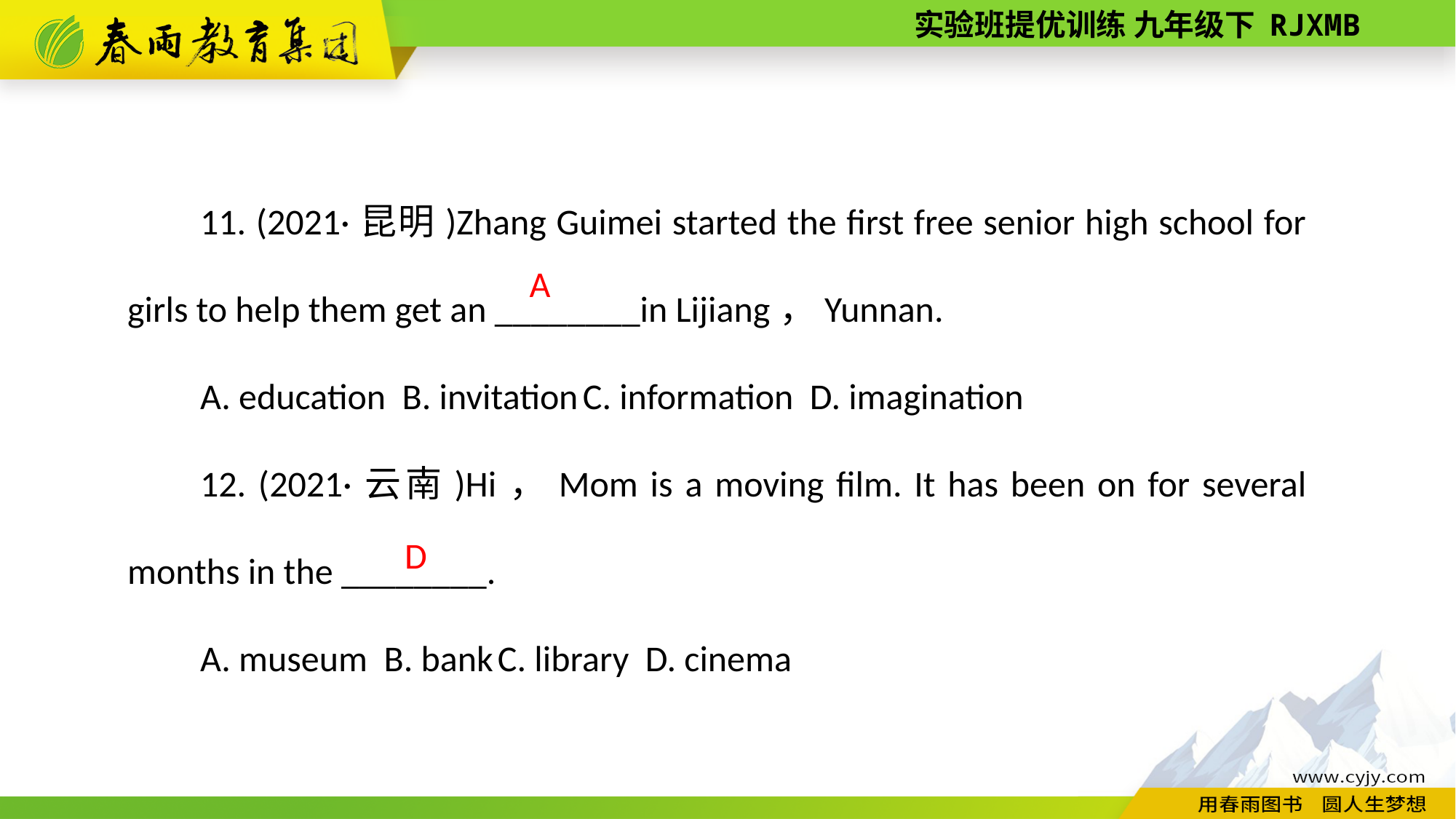

11. (2021·昆明)Zhang Guimei started the first free senior high school for girls to help them get an ________in Lijiang，Yunnan.
A. education  B. invitation C. information  D. imagination
12. (2021·云南)Hi，Mom is a moving film. It has been on for several months in the ________.
A. museum  B. bank C. library  D. cinema
A
 D